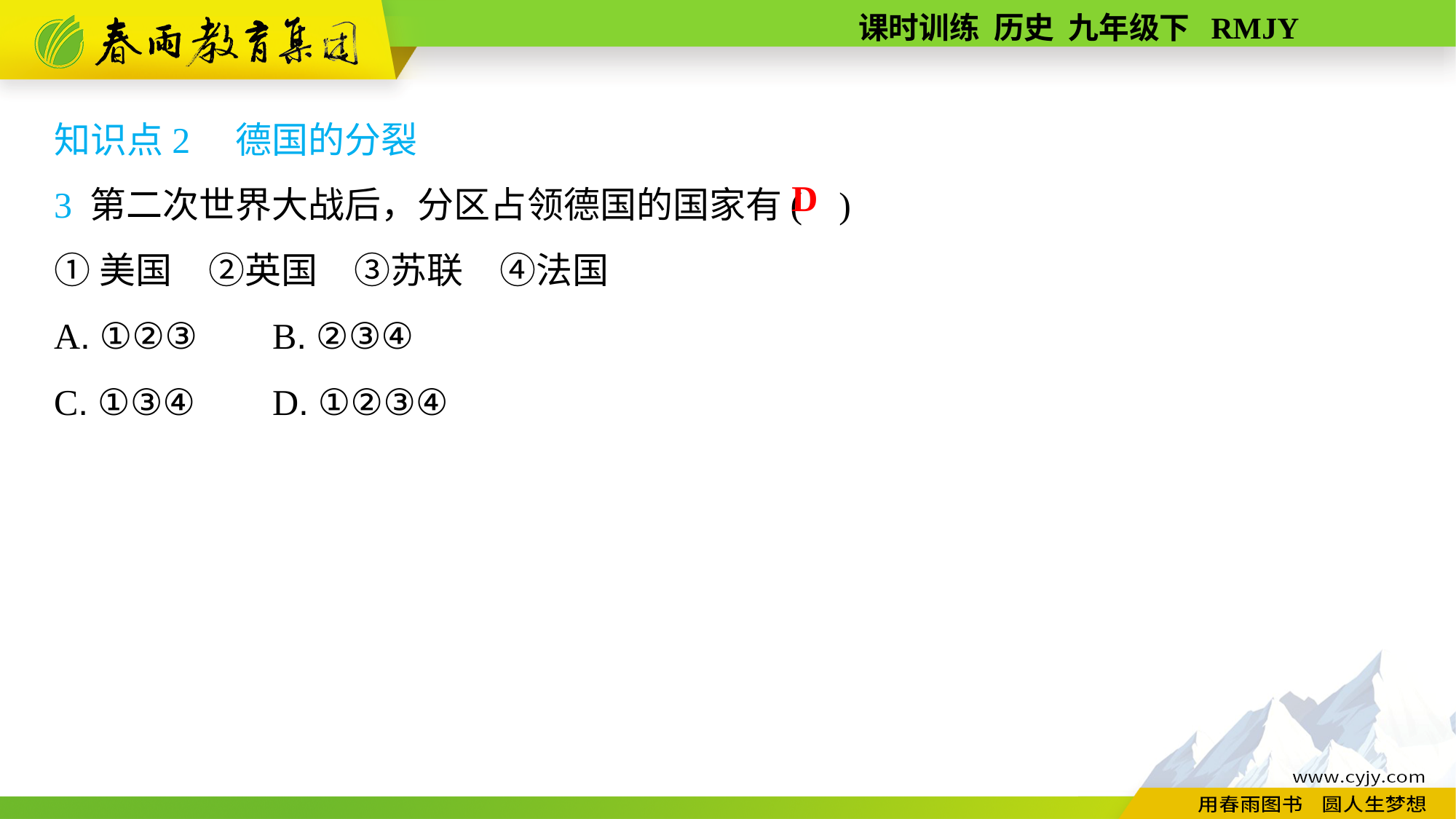

知识点2　德国的分裂
3 第二次世界大战后，分区占领德国的国家有(    )
①美国　②英国　③苏联　④法国
A. ①②③	B. ②③④
C. ①③④	D. ①②③④
D